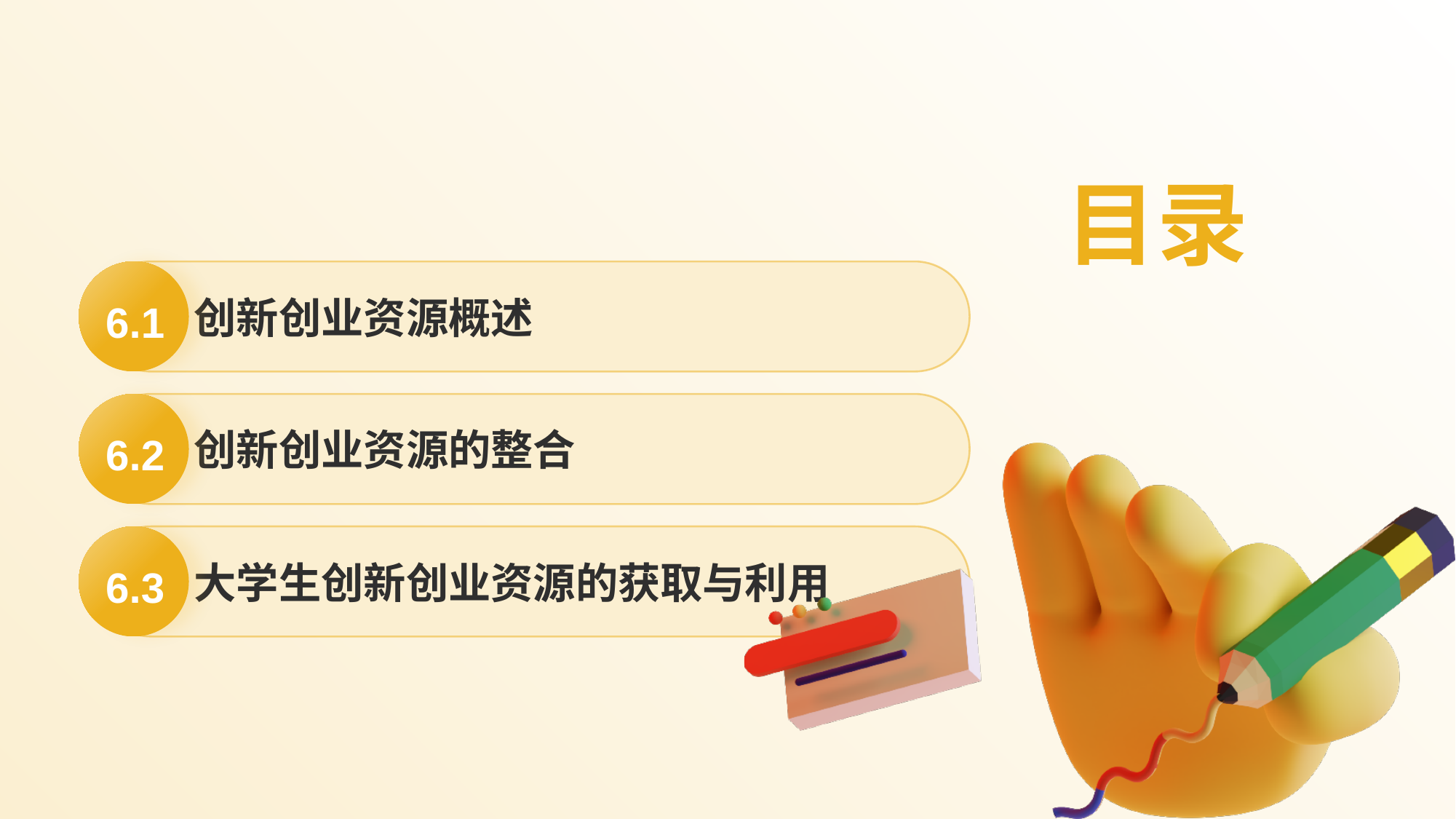

目录
6.1
创新创业资源概述
6.2
创新创业资源的整合

大学生创新创业资源的获取与利用
6.3